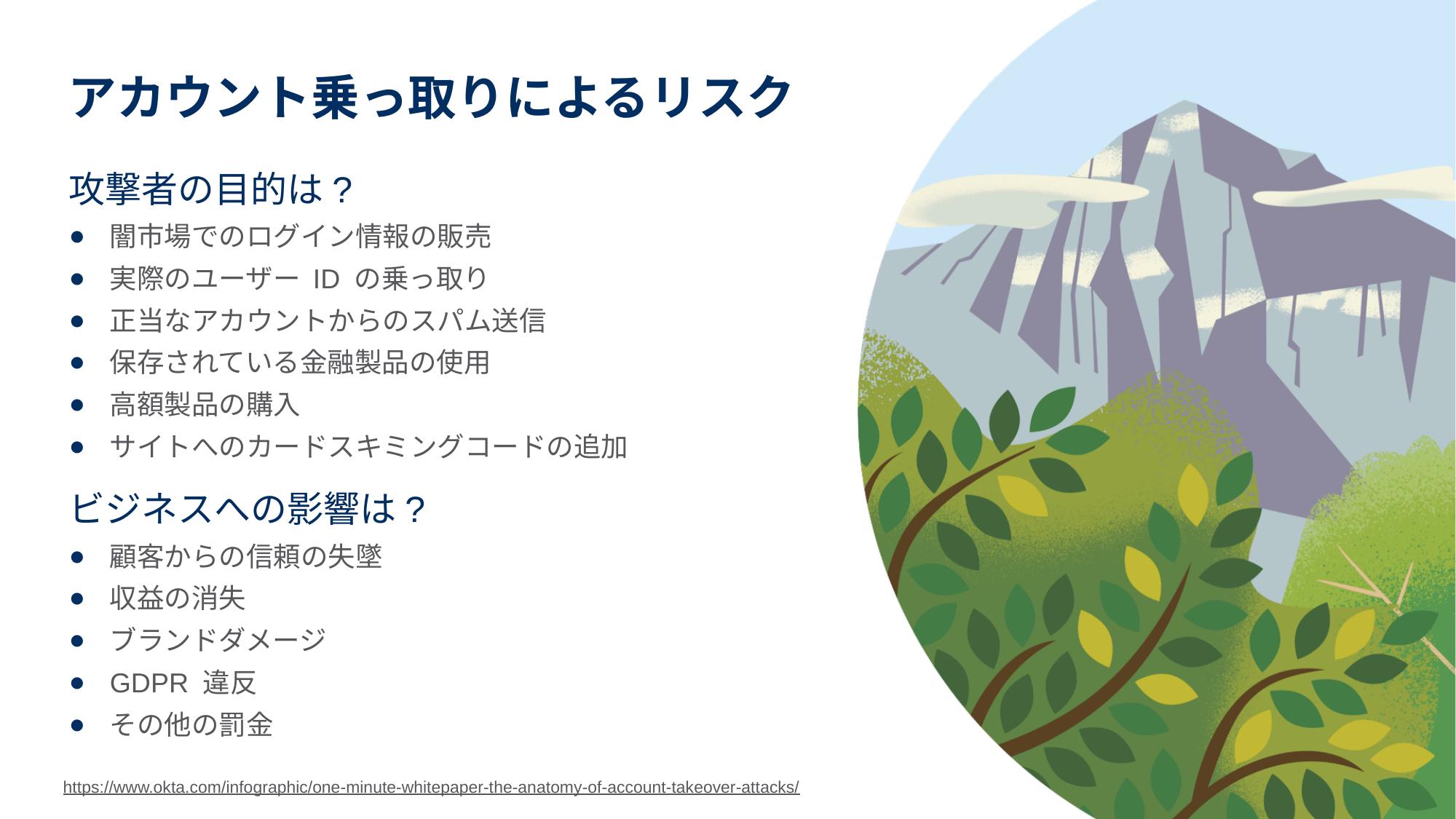

# アカウント乗っ取りによるリスク
攻撃者の目的は?
闇市場でのログイン情報の販売
実際のユーザー ID の乗っ取り
正当なアカウントからのスパム送信
保存されている金融製品の使用
高額製品の購入
サイトへのカードスキミングコードの追加
ビジネスへの影響は?
顧客からの信頼の失墜
収益の消失
ブランドダメージ
GDPR 違反
その他の罰金

https://www.okta.com/infographic/one-minute-whitepaper-the-anatomy-of-account-takeover-attacks/